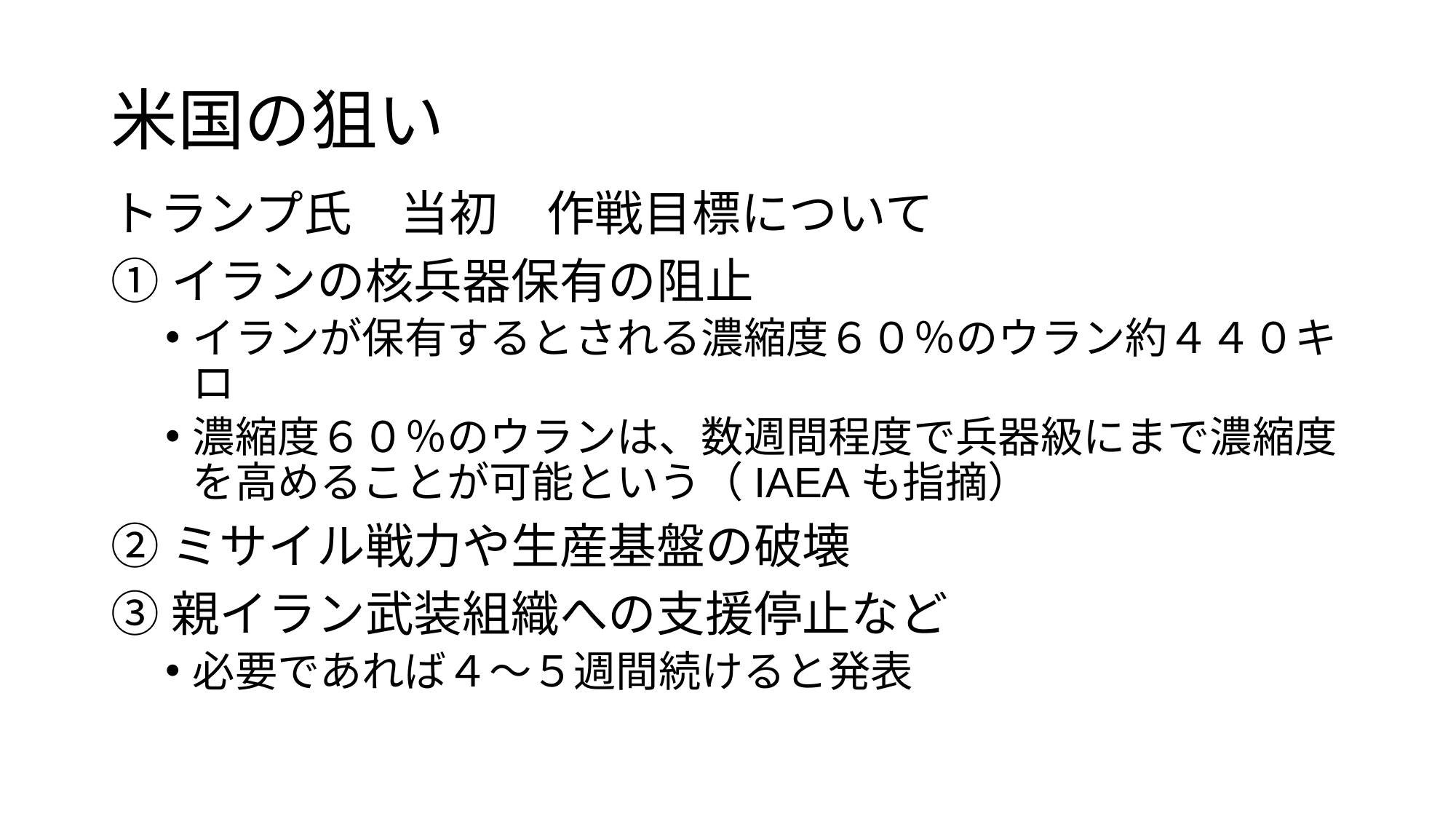

# 米国の狙い
トランプ氏　当初　作戦目標について
①イランの核兵器保有の阻止
イランが保有するとされる濃縮度６０％のウラン約４４０キロ
濃縮度６０％のウランは、数週間程度で兵器級にまで濃縮度を高めることが可能という（IAEAも指摘）
②ミサイル戦力や生産基盤の破壊
③親イラン武装組織への支援停止など
必要であれば４～５週間続けると発表